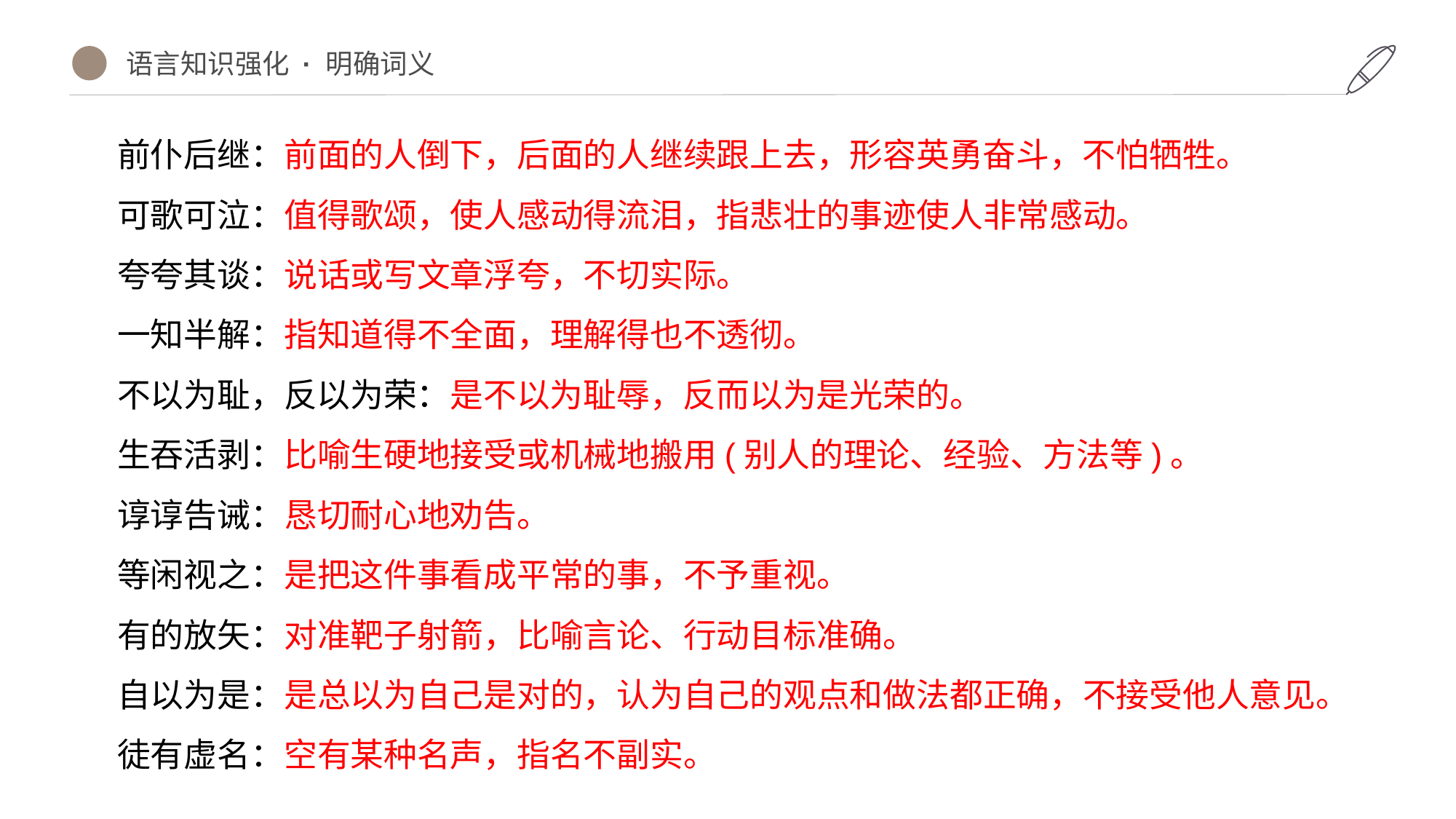

语言知识强化 · 明确词义

前仆后继：前面的人倒下，后面的人继续跟上去，形容英勇奋斗，不怕牺牲。
可歌可泣：值得歌颂，使人感动得流泪，指悲壮的事迹使人非常感动。
夸夸其谈：说话或写文章浮夸，不切实际。
一知半解：指知道得不全面，理解得也不透彻。
不以为耻，反以为荣：是不以为耻辱，反而以为是光荣的。
生吞活剥：比喻生硬地接受或机械地搬用(别人的理论、经验、方法等)。
谆谆告诫：恳切耐心地劝告。
等闲视之：是把这件事看成平常的事，不予重视。
有的放矢：对准靶子射箭，比喻言论、行动目标准确。
自以为是：是总以为自己是对的，认为自己的观点和做法都正确，不接受他人意见。
徒有虚名：空有某种名声，指名不副实。